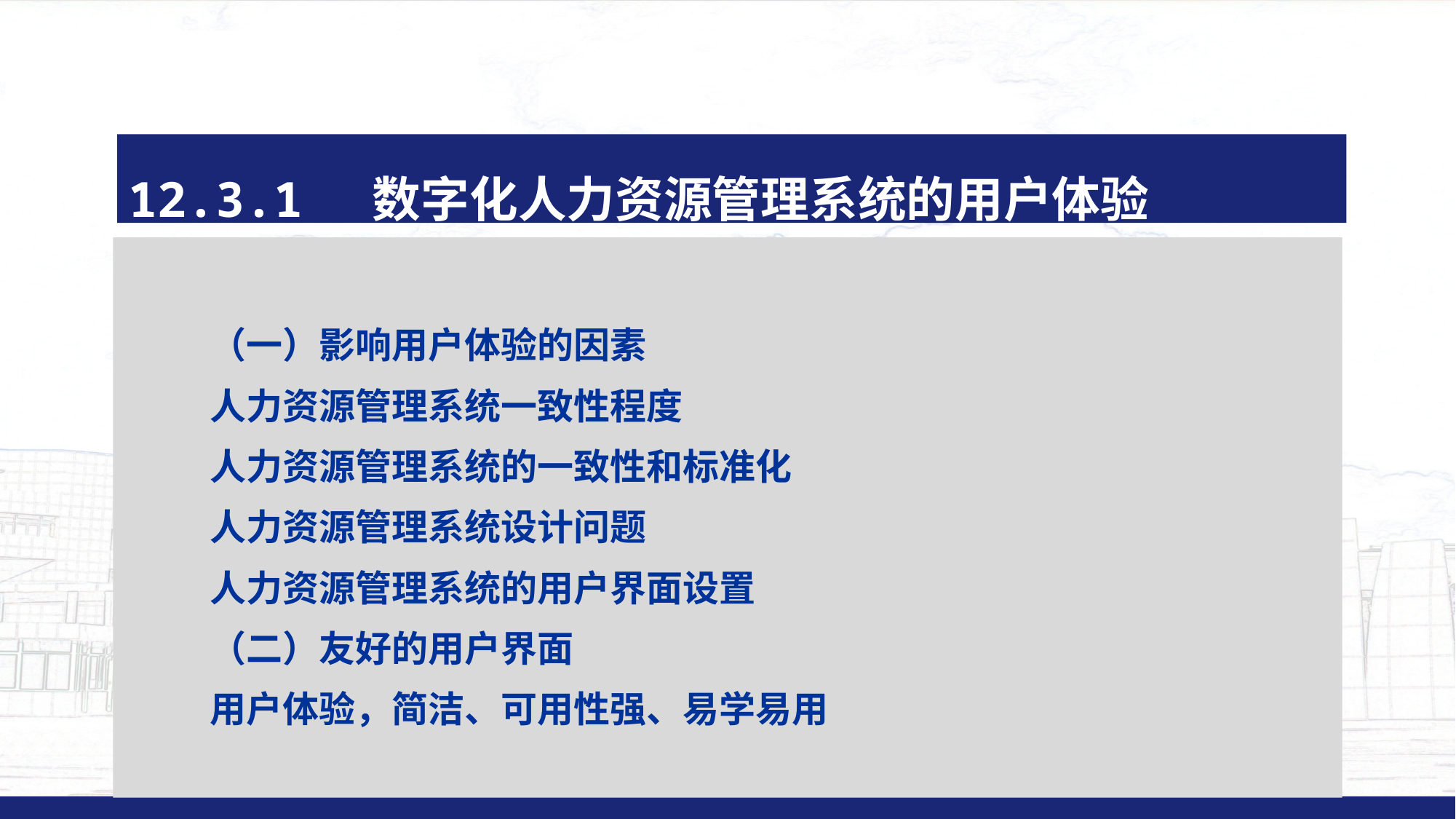

#
12.3.1  数字化人力资源管理系统的用户体验

（一）影响用户体验的因素
人力资源管理系统一致性程度
人力资源管理系统的一致性和标准化
人力资源管理系统设计问题
人力资源管理系统的用户界面设置
（二）友好的用户界面
用户体验，简洁、可用性强、易学易用